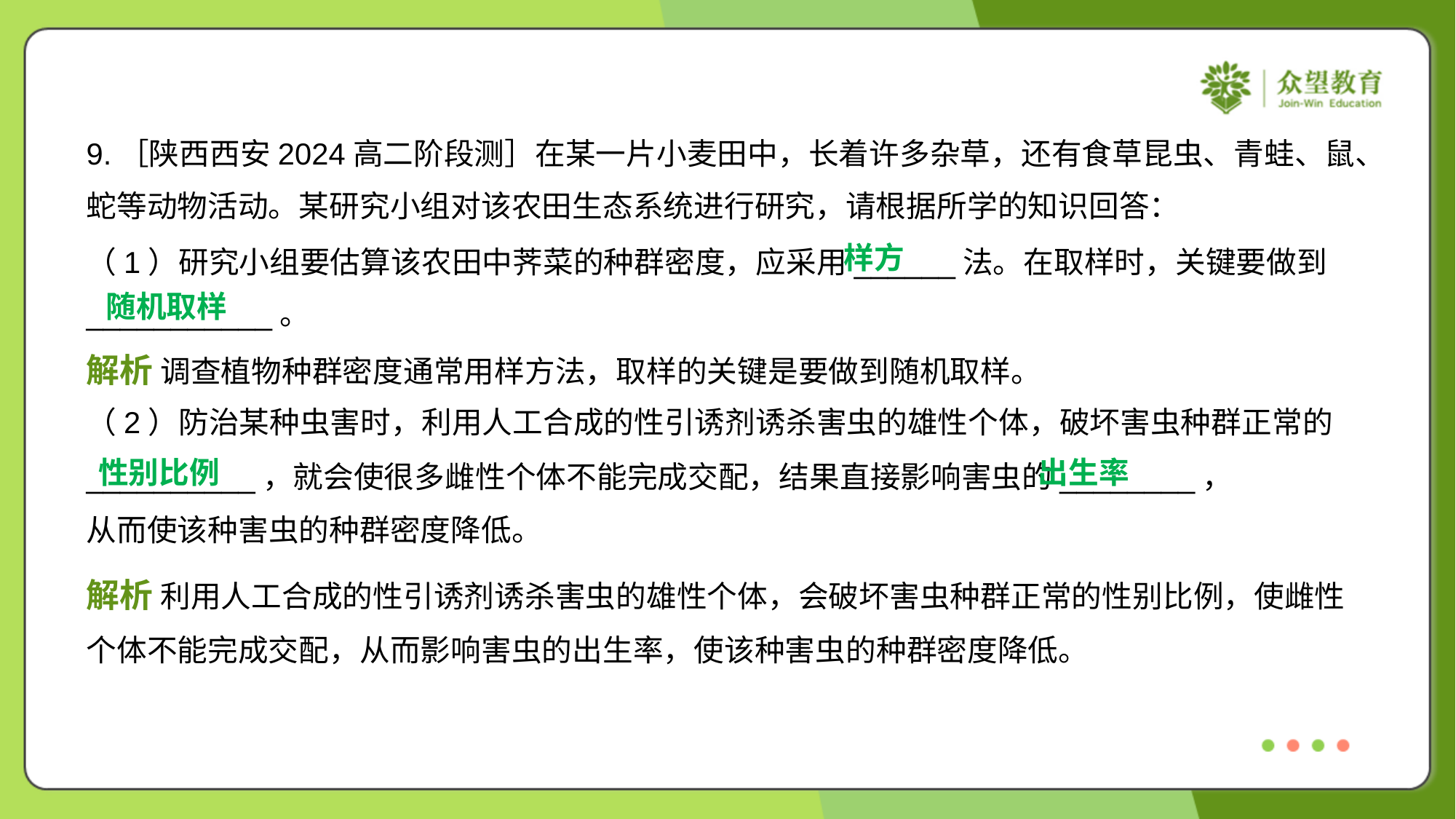

9.［陕西西安2024高二阶段测］在某一片小麦田中，长着许多杂草，还有食草昆虫、青蛙、鼠、
蛇等动物活动。某研究小组对该农田生态系统进行研究，请根据所学的知识回答：
样方
（1）研究小组要估算该农田中荠菜的种群密度，应采用______法。在取样时，关键要做到
___________。
随机取样
解析 调查植物种群密度通常用样方法，取样的关键是要做到随机取样。
（2）防治某种虫害时，利用人工合成的性引诱剂诱杀害虫的雄性个体，破坏害虫种群正常的
__________，就会使很多雌性个体不能完成交配，结果直接影响害虫的________，
从而使该种害虫的种群密度降低。
性别比例
出生率
解析 利用人工合成的性引诱剂诱杀害虫的雄性个体，会破坏害虫种群正常的性别比例，使雌性
个体不能完成交配，从而影响害虫的出生率，使该种害虫的种群密度降低。